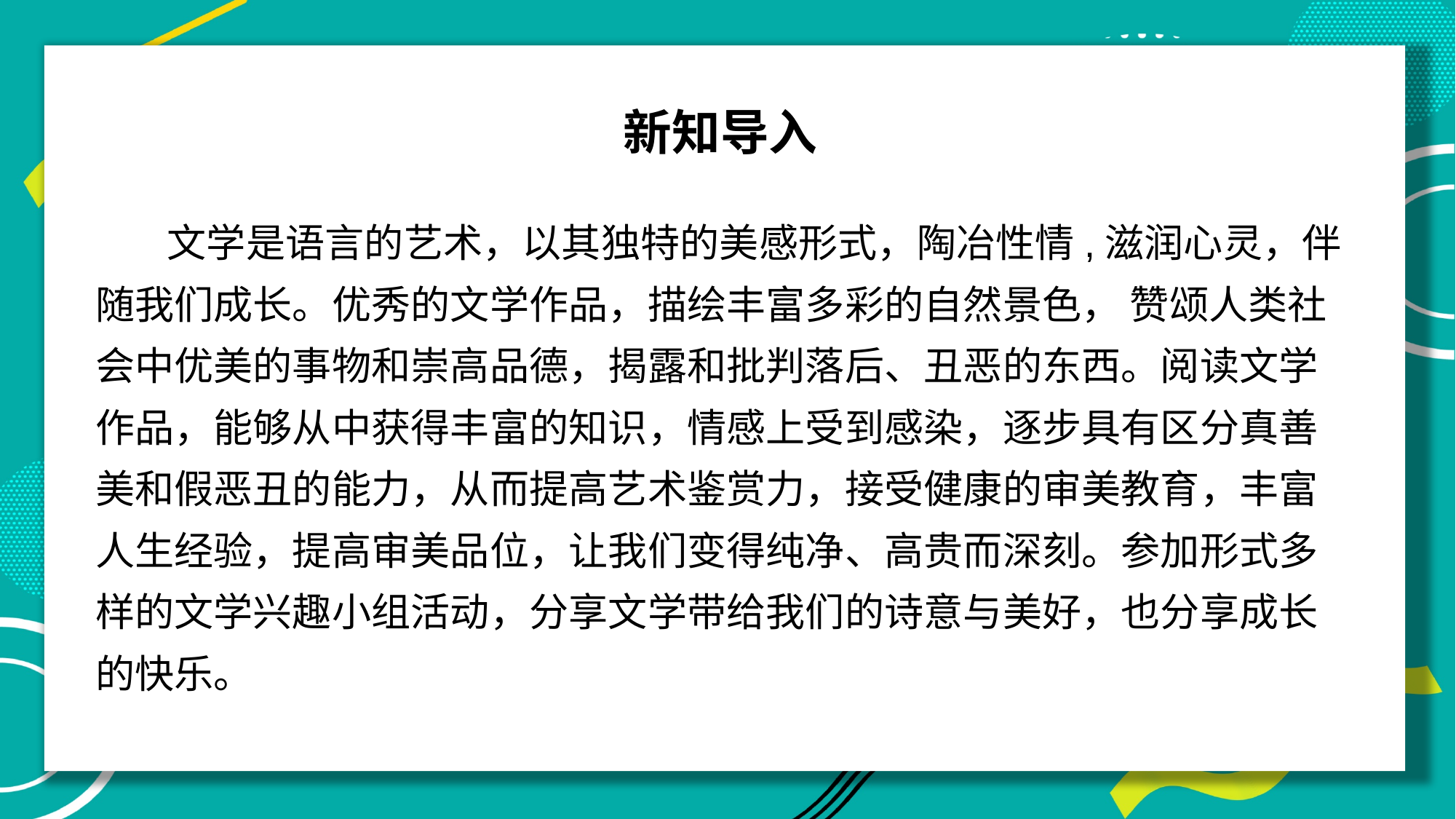

新知导入
       文学是语言的艺术，以其独特的美感形式，陶冶性情,滋润心灵，伴随我们成长。优秀的文学作品，描绘丰富多彩的自然景色， 赞颂人类社会中优美的事物和崇高品德，揭露和批判落后、丑恶的东西。阅读文学作品，能够从中获得丰富的知识，情感上受到感染，逐步具有区分真善美和假恶丑的能力，从而提高艺术鉴赏力，接受健康的审美教育，丰富人生经验，提高审美品位，让我们变得纯净、高贵而深刻。参加形式多样的文学兴趣小组活动，分享文学带给我们的诗意与美好，也分享成长的快乐。